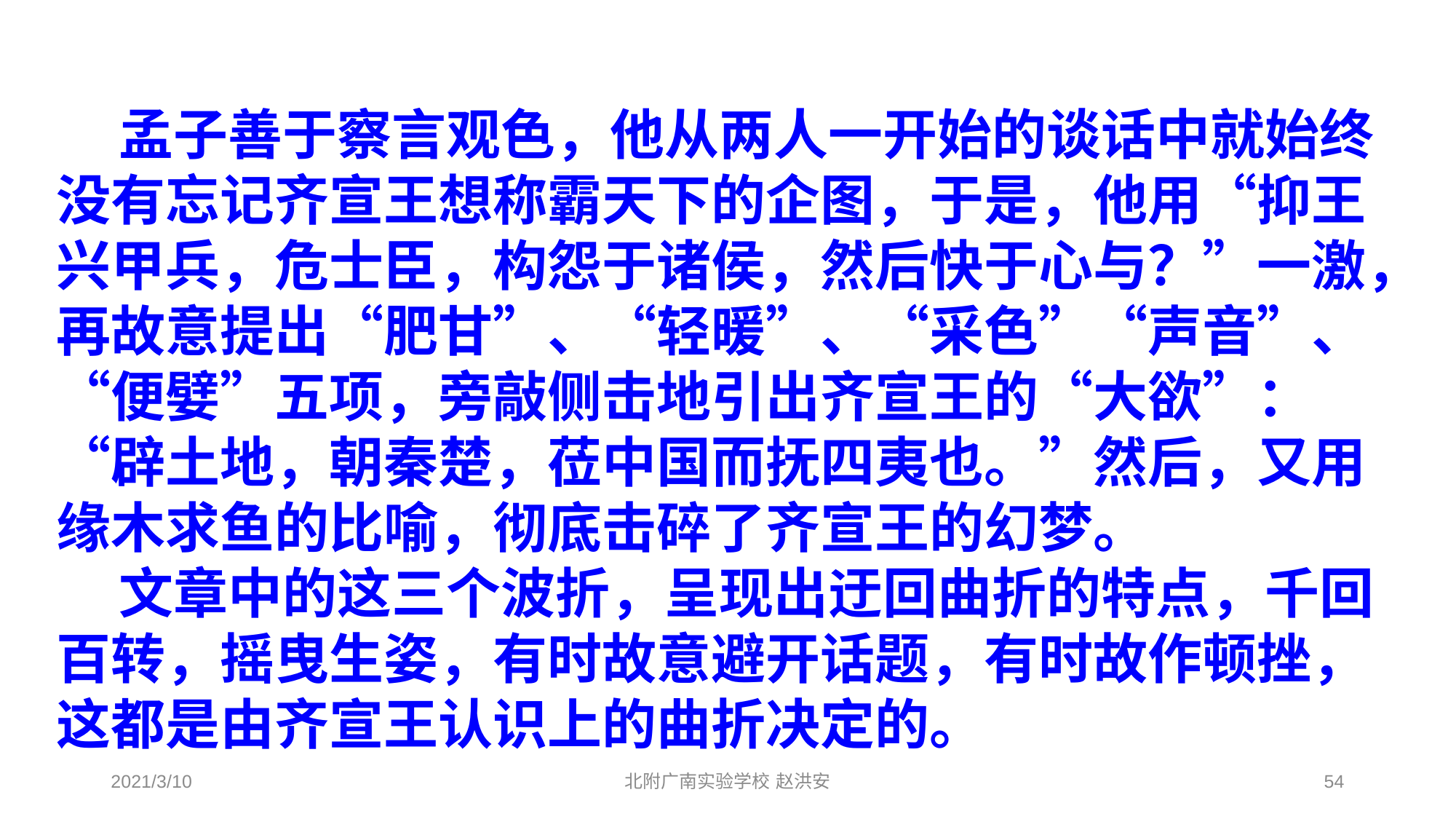

孟子善于察言观色，他从两人一开始的谈话中就始终没有忘记齐宣王想称霸天下的企图，于是，他用“抑王兴甲兵，危士臣，构怨于诸侯，然后快于心与？”一激，再故意提出“肥甘”、“轻暖”、“采色”“声音”、“便嬖”五项，旁敲侧击地引出齐宣王的“大欲”：“辟土地，朝秦楚，莅中国而抚四夷也。”然后，又用缘木求鱼的比喻，彻底击碎了齐宣王的幻梦。
    文章中的这三个波折，呈现出迂回曲折的特点，千回百转，摇曳生姿，有时故意避开话题，有时故作顿挫，这都是由齐宣王认识上的曲折决定的。
2021/3/10
北附广南实验学校 赵洪安
54